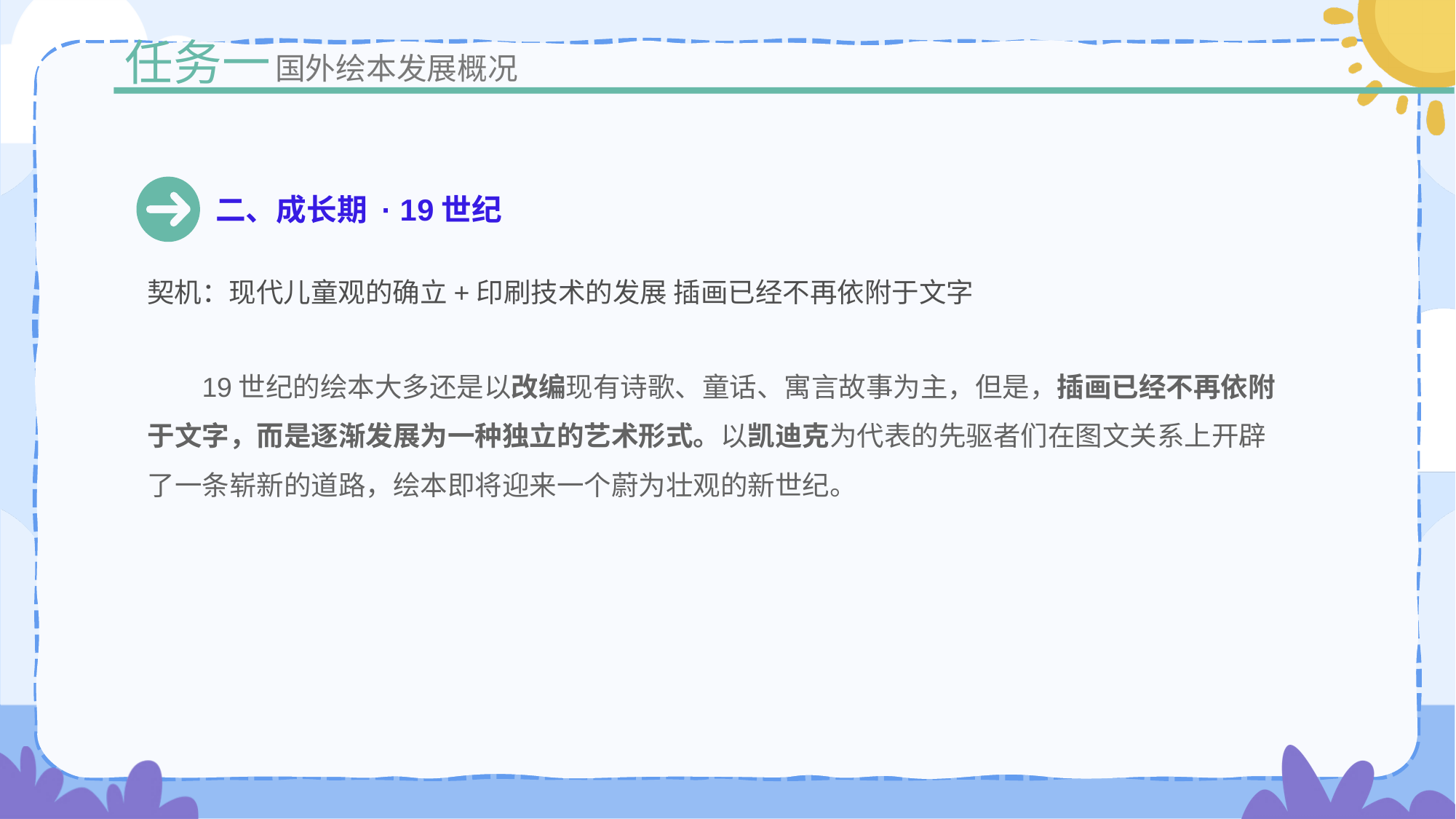

任务一
国外绘本发展概况

二、成长期 · 19世纪
契机：现代儿童观的确立+印刷技术的发展 插画已经不再依附于文字
19世纪的绘本大多还是以改编现有诗歌、童话、寓言故事为主，但是，插画已经不再依附于文字，而是逐渐发展为一种独立的艺术形式。以凯迪克为代表的先驱者们在图文关系上开辟了一条崭新的道路，绘本即将迎来一个蔚为壮观的新世纪。